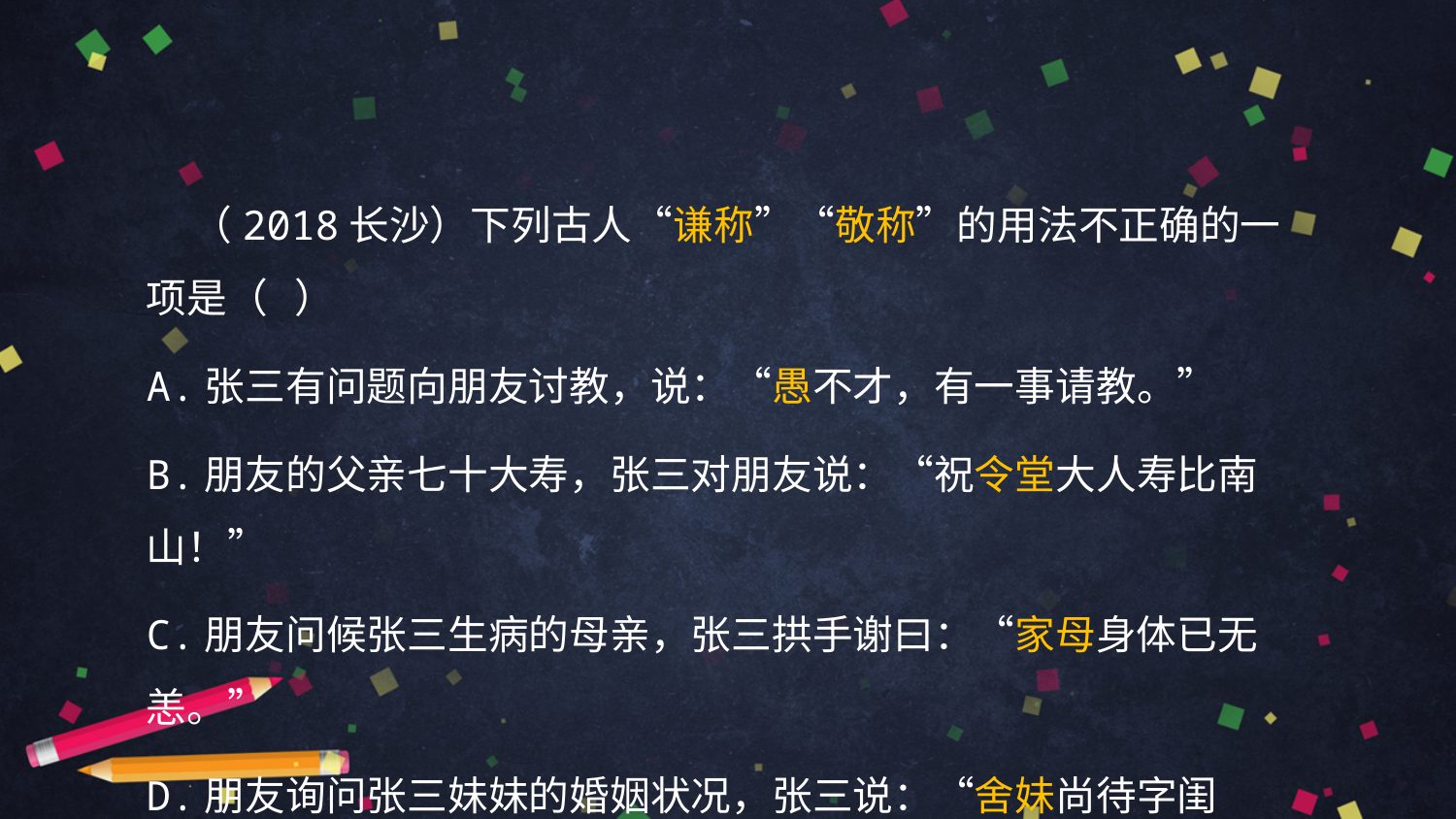

（2018长沙）下列古人“谦称”“敬称”的用法不正确的一项是（   ）
A.张三有问题向朋友讨教，说：“愚不才，有一事请教。”
B.朋友的父亲七十大寿，张三对朋友说：“祝令堂大人寿比南山！”
C.朋友问候张三生病的母亲，张三拱手谢曰：“家母身体已无恙。”
D.朋友询问张三妹妹的婚姻状况，张三说：“舍妹尚待字闺中。”